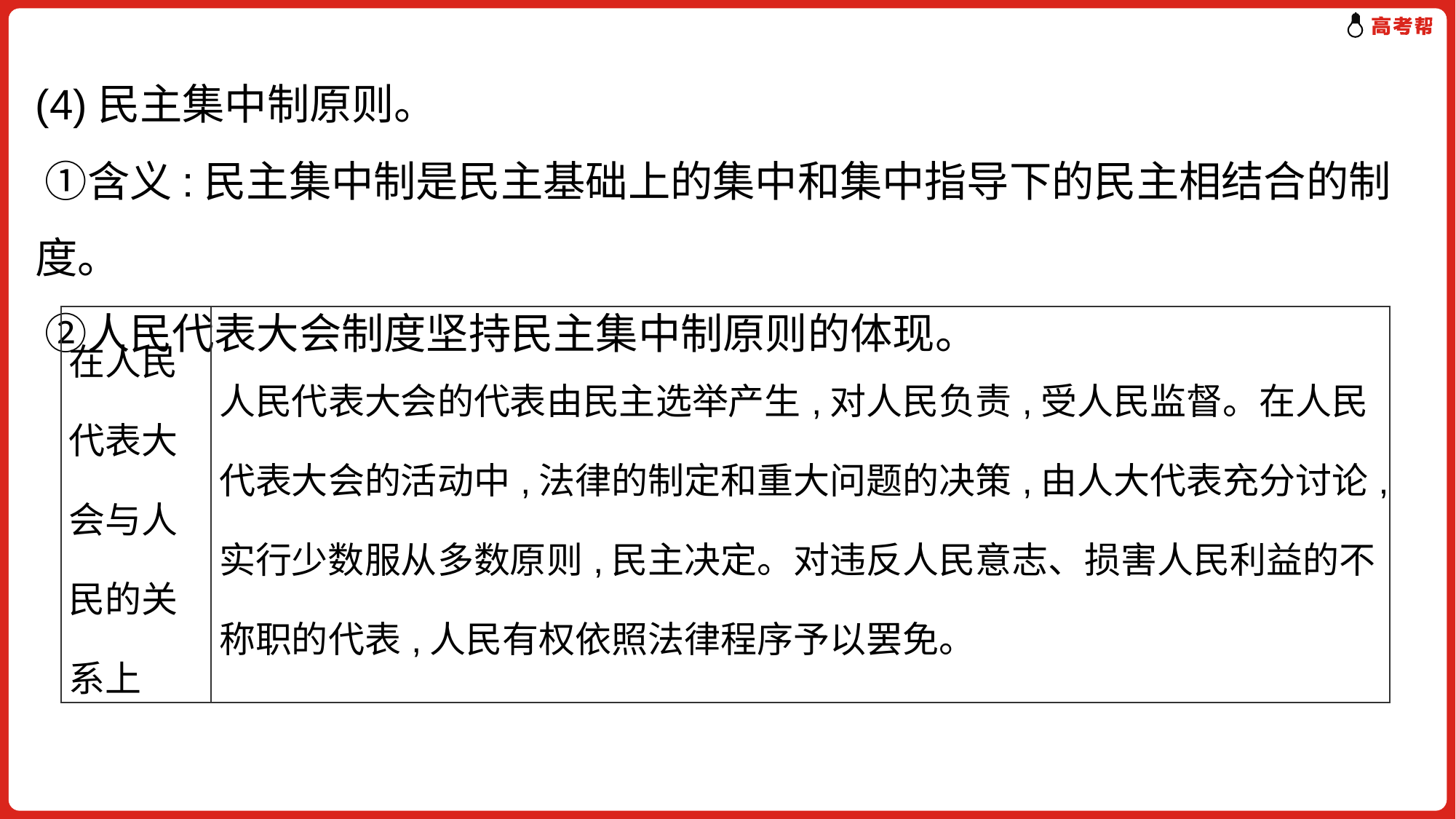

# (4)民主集中制原则。 ①含义:民主集中制是民主基础上的集中和集中指导下的民主相结合的制度。 ②人民代表大会制度坚持民主集中制原则的体现。
| 在人民代表大会与人民的关系上 | 人民代表大会的代表由民主选举产生,对人民负责,受人民监督。在人民代表大会的活动中,法律的制定和重大问题的决策,由人大代表充分讨论,实行少数服从多数原则,民主决定。对违反人民意志、损害人民利益的不称职的代表,人民有权依照法律程序予以罢免。 |
| --- | --- |